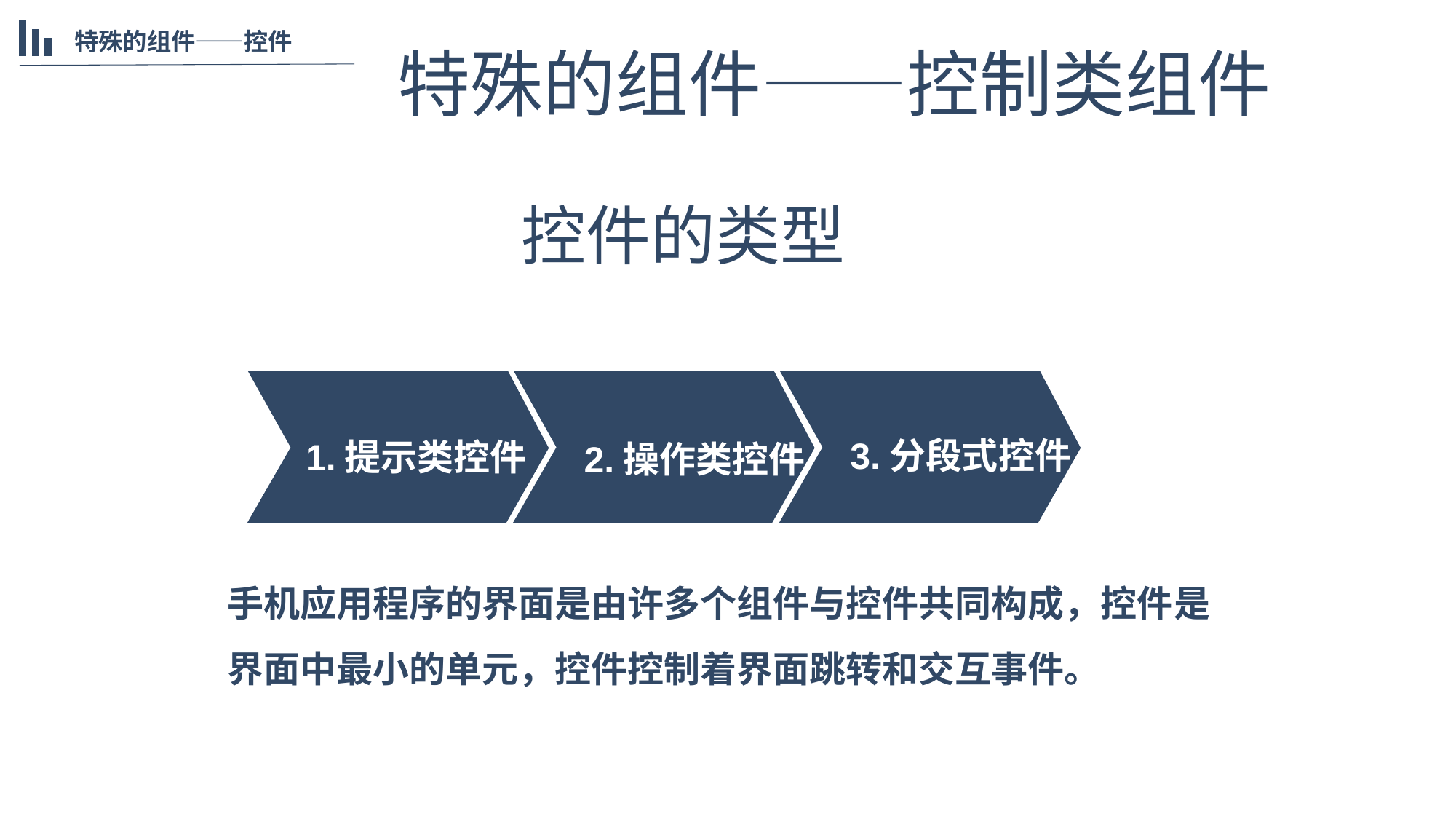

特殊的组件——控件

特殊的组件——控制类组件
控件的类型

2.操作类控件
3.分段式控件
1.提示类控件
手机应用程序的界面是由许多个组件与控件共同构成，控件是界面中最小的单元，控件控制着界面跳转和交互事件。